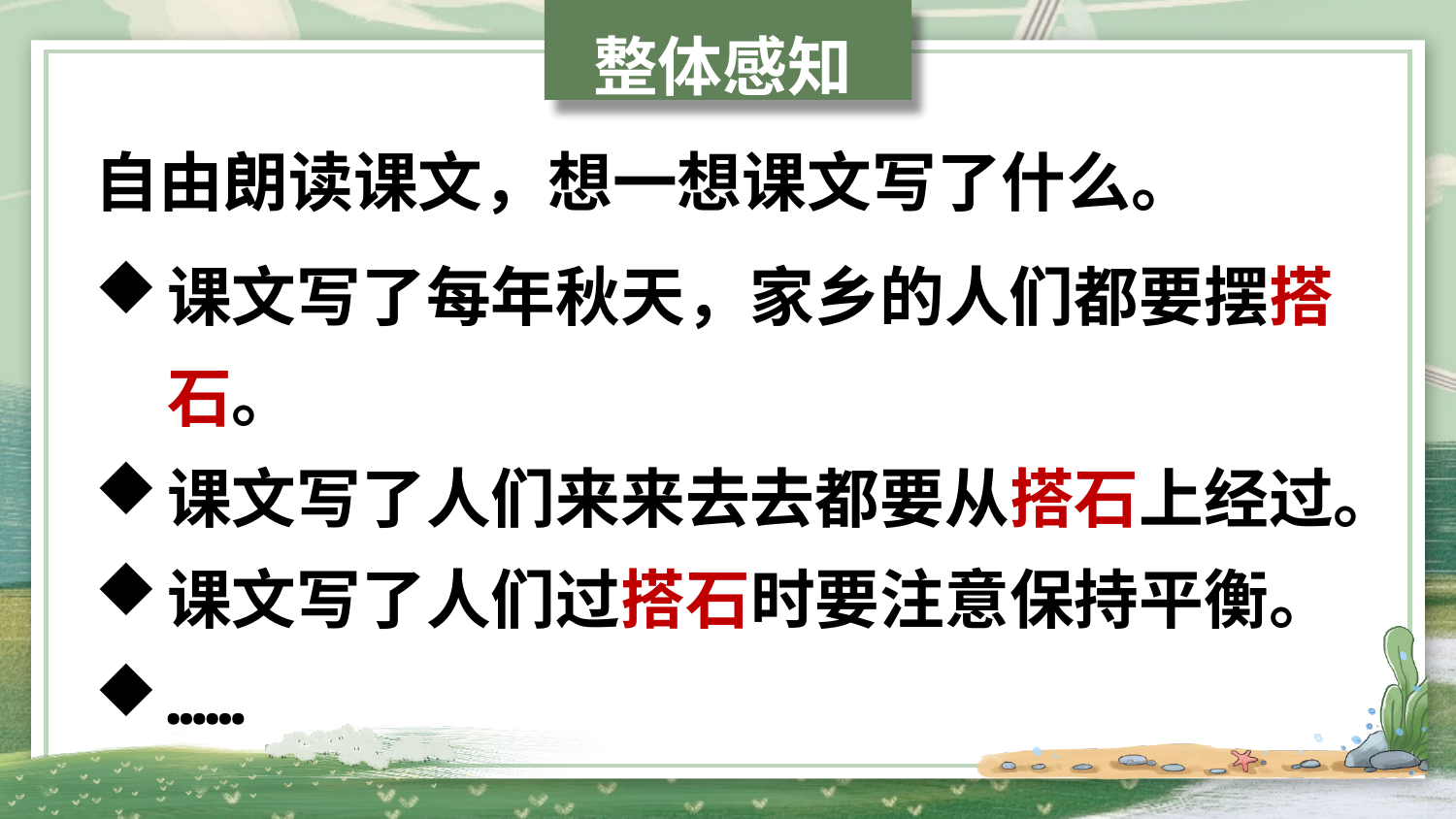

整体感知
自由朗读课文，想一想课文写了什么。
课文写了每年秋天，家乡的人们都要摆搭石。
课文写了人们来来去去都要从搭石上经过。
课文写了人们过搭石时要注意保持平衡。
……